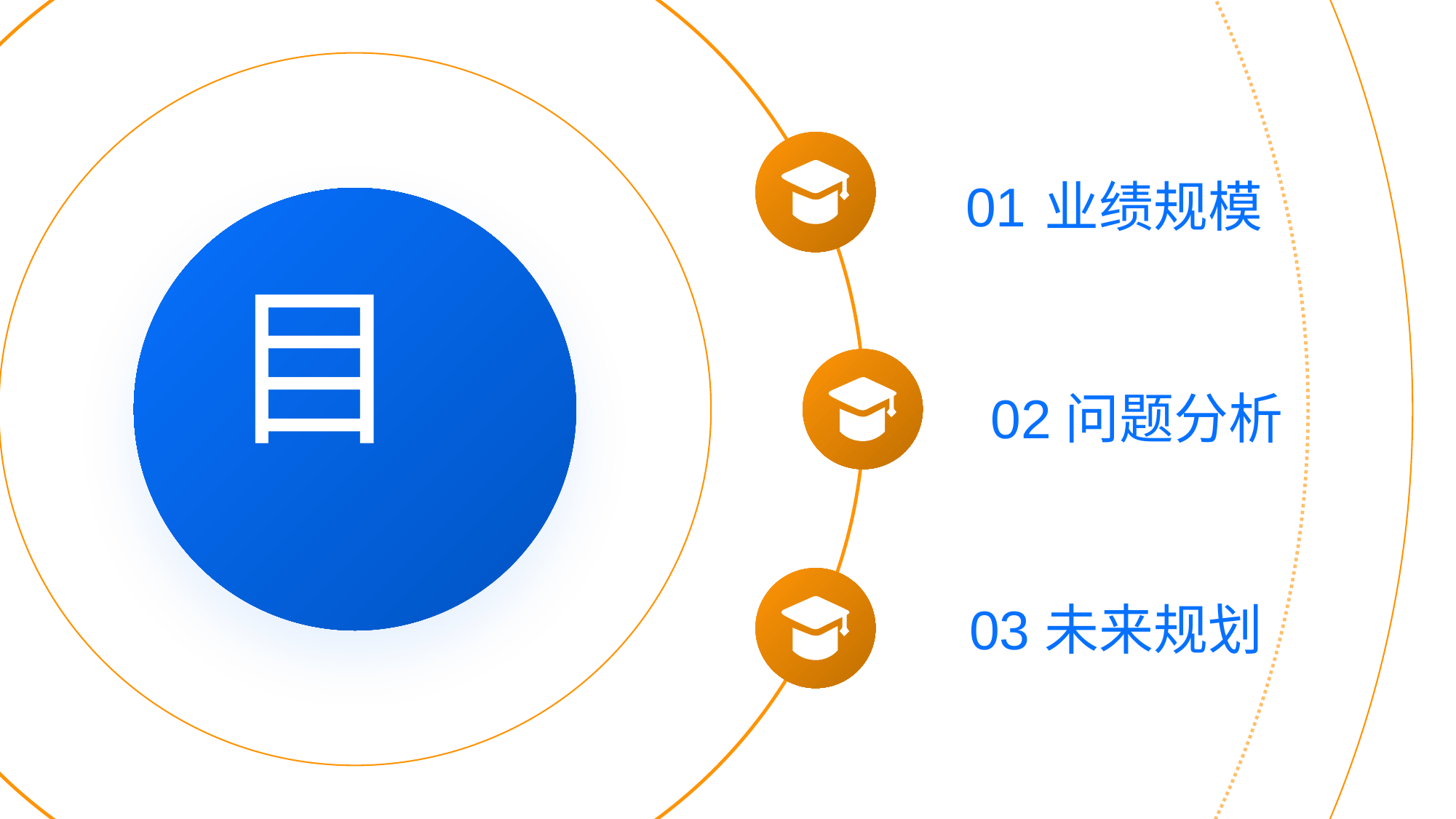

01
业绩规模

目
录

02
问题分析

03
未来规划